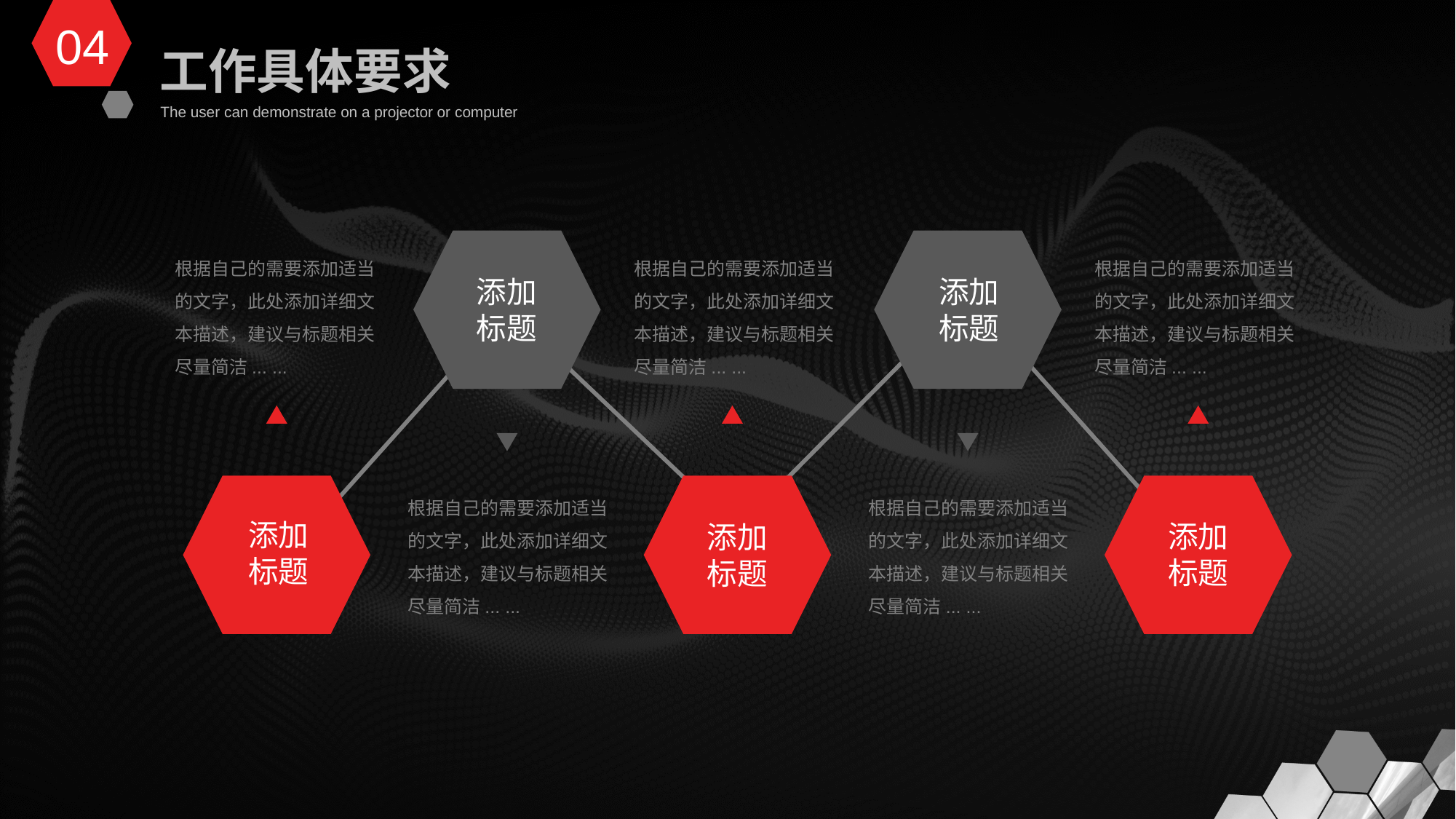

04
工作具体要求
The user can demonstrate on a projector or computer

添加标题

添加
标题
根据自己的需要添加适当的文字，此处添加详细文本描述，建议与标题相关尽量简洁... ...

根据自己的需要添加适当的文字，此处添加详细文本描述，建议与标题相关尽量简洁... ...

根据自己的需要添加适当的文字，此处添加详细文本描述，建议与标题相关尽量简洁... ...

根据自己的需要添加适当的文字，此处添加详细文本描述，建议与标题相关尽量简洁... ...

根据自己的需要添加适当的文字，此处添加详细文本描述，建议与标题相关尽量简洁... ...

添加
标题

添加
标题

添加
标题